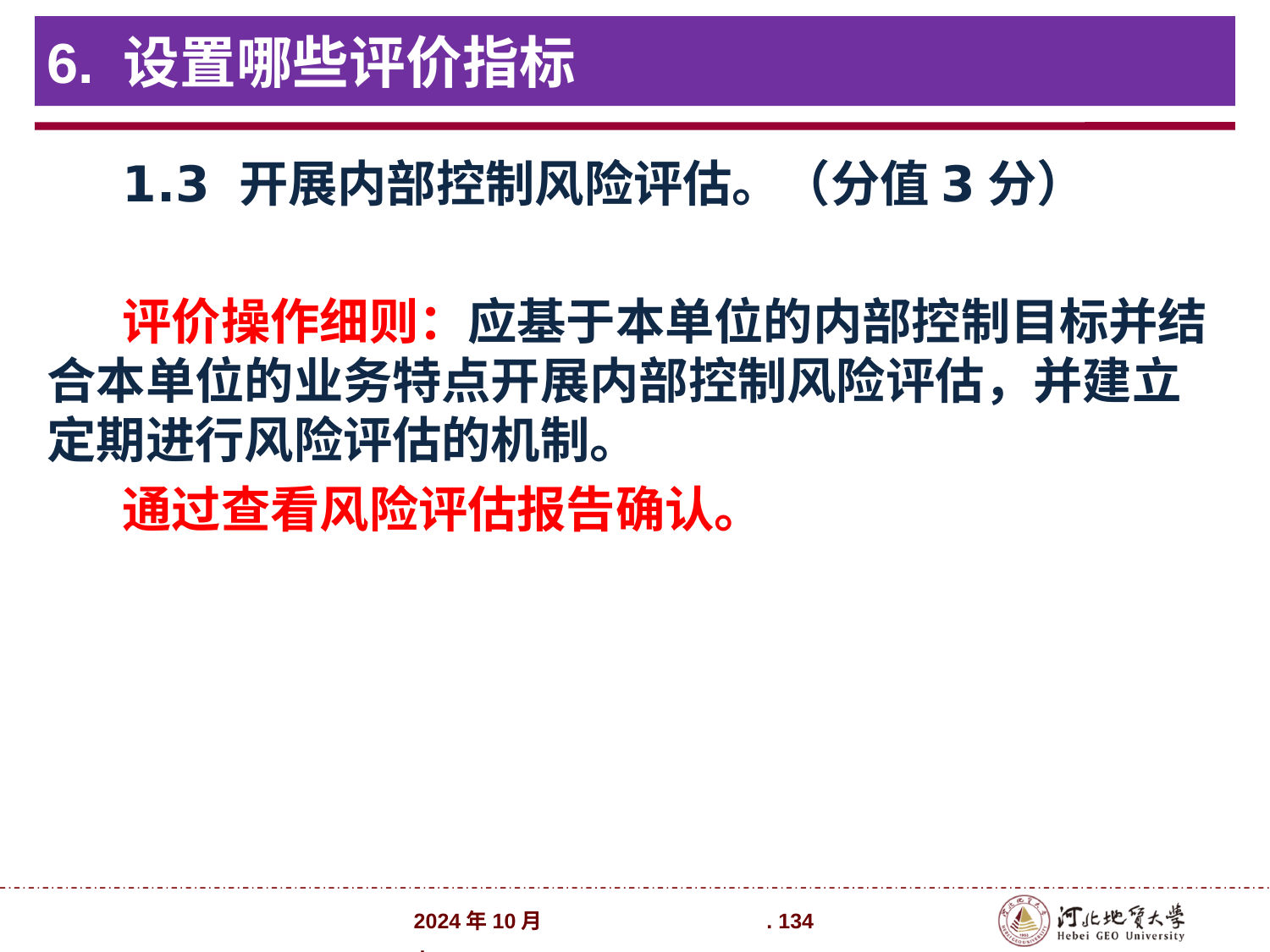

# 6. 设置哪些评价指标
1.3 开展内部控制风险评估。（分值3分）

评价操作细则：应基于本单位的内部控制目标并结合本单位的业务特点开展内部控制风险评估，并建立定期进行风险评估的机制。
通过查看风险评估报告确认。

2024年10月                                             . 134 .